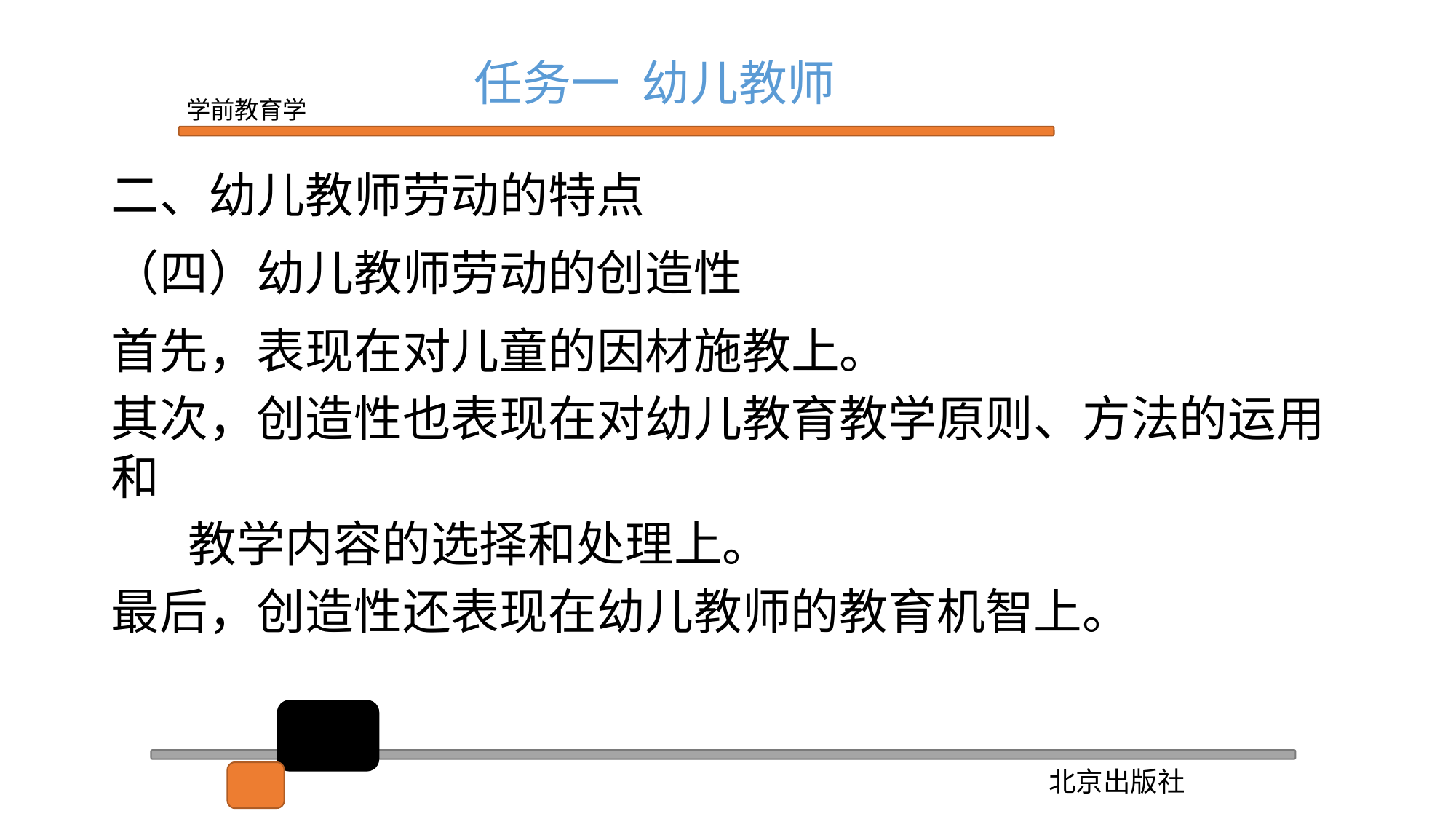

任务一  幼儿教师
二、幼儿教师劳动的特点
（四）幼儿教师劳动的创造性
首先，表现在对儿童的因材施教上。
其次，创造性也表现在对幼儿教育教学原则、方法的运用和
      教学内容的选择和处理上。
最后，创造性还表现在幼儿教师的教育机智上。